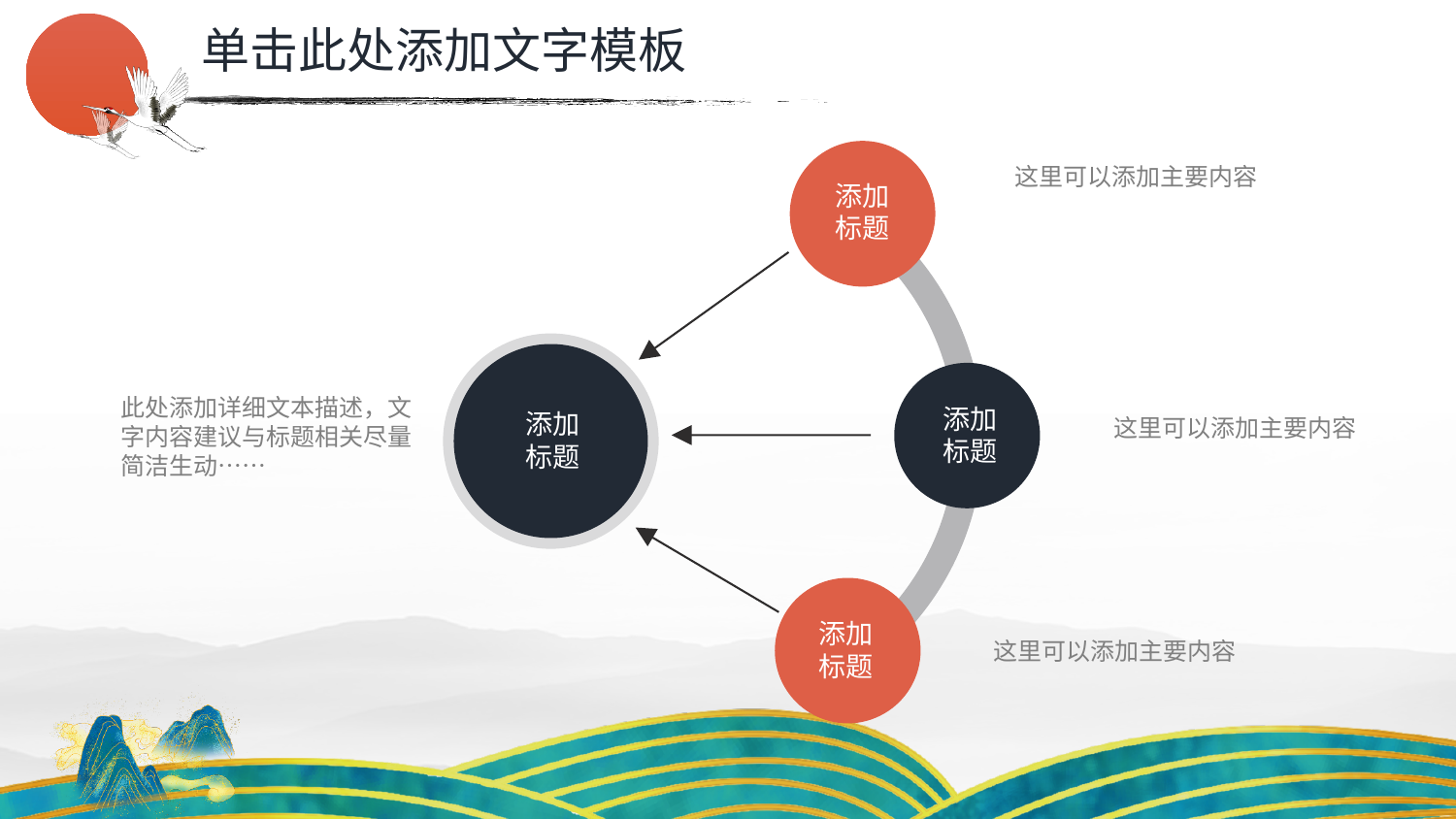

单击此处添加文字模板

这里可以添加主要内容
添加
标题

此处添加详细文本描述，文字内容建议与标题相关尽量简洁生动……
添加
标题
添加
标题
这里可以添加主要内容

添加
标题
这里可以添加主要内容